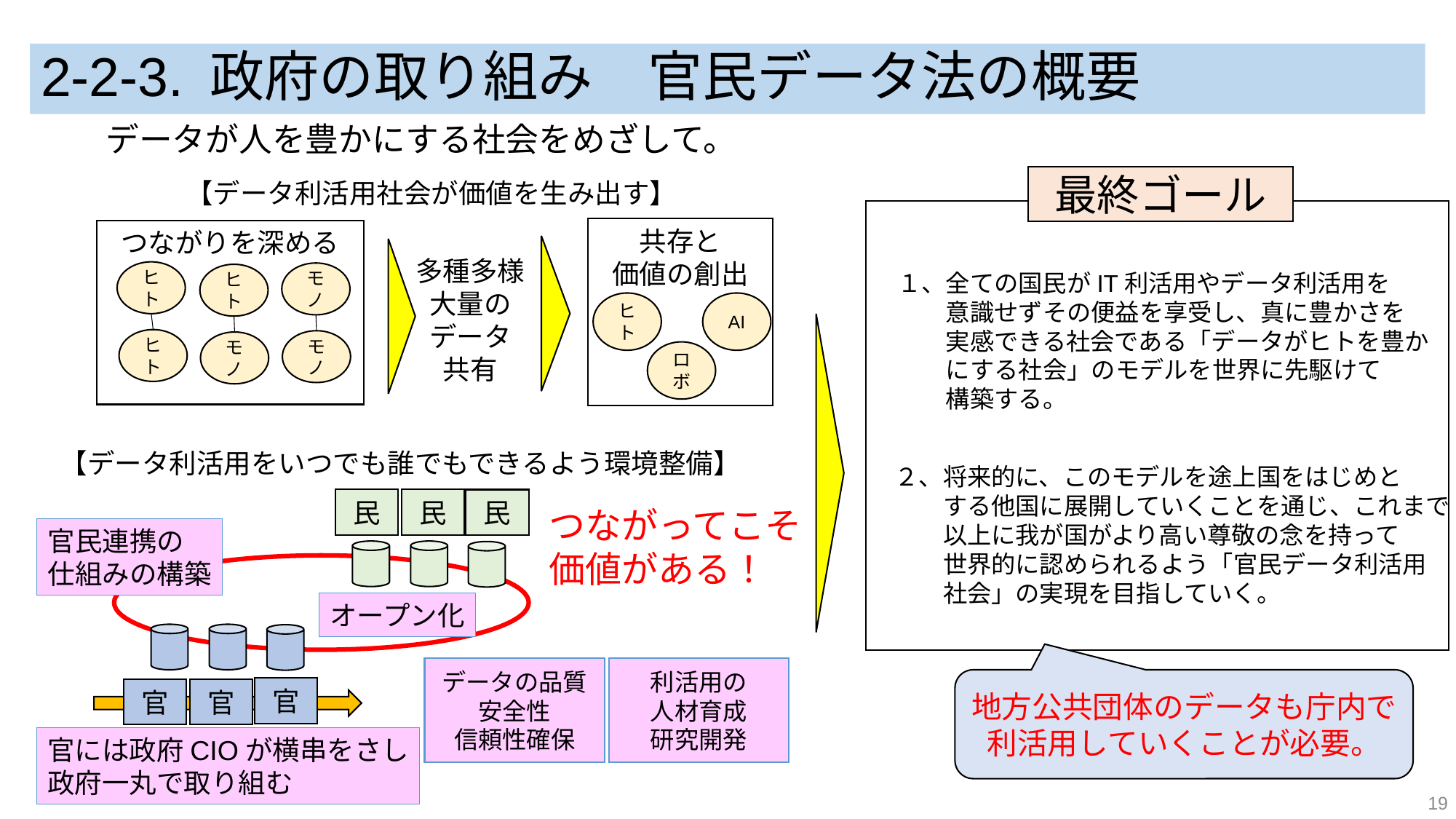

# 2-2-3. 政府の取り組み　官民データ法の概要
データが人を豊かにする社会をめざして。
最終ゴール
【データ利活用社会が価値を生み出す】

共存と
価値の創出
つながりを深める
多種多様
大量の
データ
共有
ヒト
１、全ての国民がIT利活用やデータ利活用を
　　意識せずその便益を享受し、真に豊かさを
　　実感できる社会である「データがヒトを豊か
　　にする社会」のモデルを世界に先駆けて
　　構築する。
モノ
ヒト
ヒト
AI

ヒト
モノ
モノ
ロボ
【データ利活用をいつでも誰でもできるよう環境整備】
２、将来的に、このモデルを途上国をはじめと
　　する他国に展開していくことを通じ、これまで
　　以上に我が国がより高い尊敬の念を持って
　　世界的に認められるよう「官民データ利活用
　　社会」の実現を目指していく。

民
民
民
つながってこそ
価値がある！
官民連携の
仕組みの構築

オープン化

データの品質
安全性
信頼性確保
利活用の
人材育成
研究開発
地方公共団体のデータも庁内で利活用していくことが必要。
官
官
官

官には政府CIOが横串をさし
政府一丸で取り組む
19